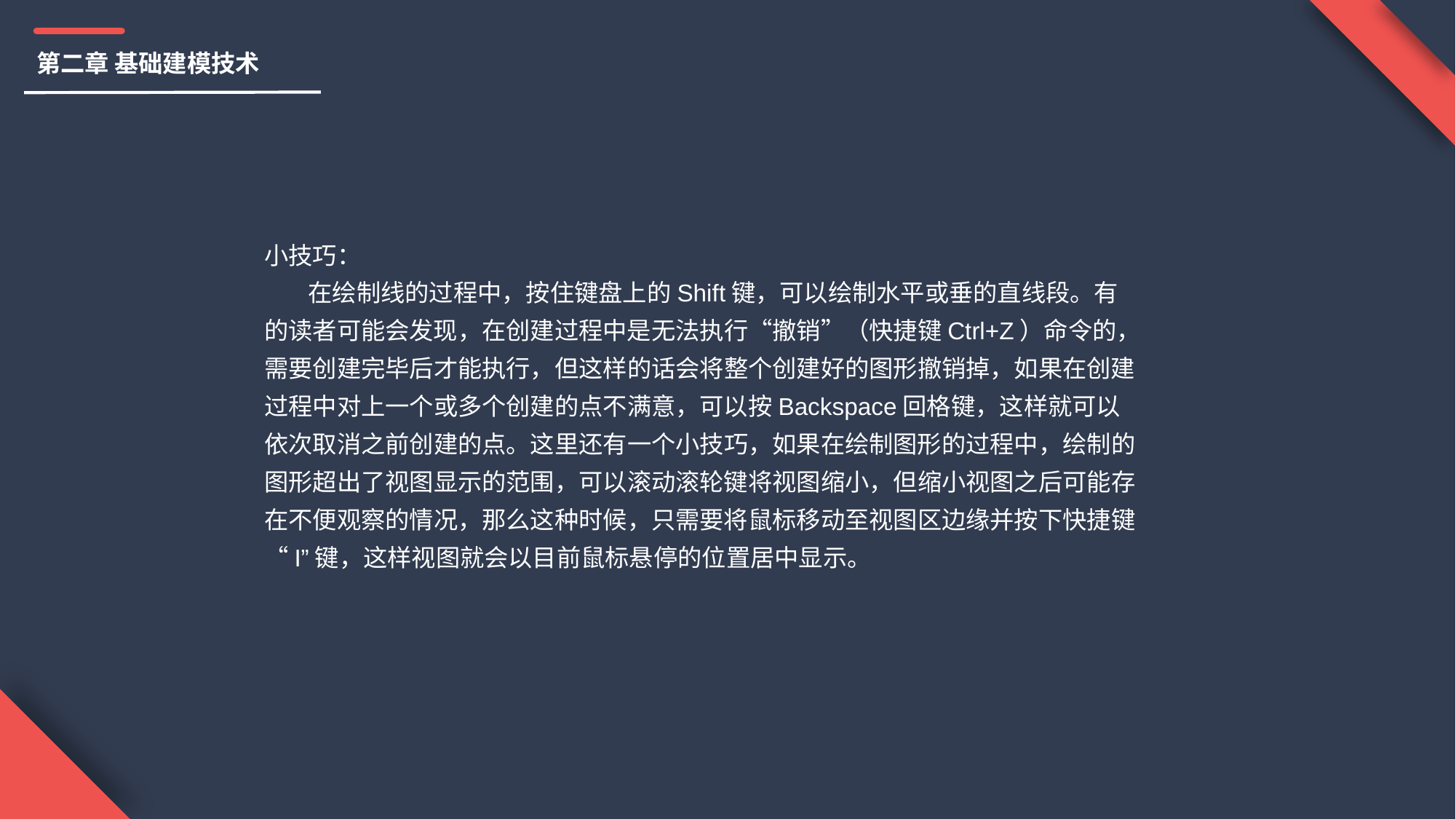

第二章 基础建模技术
小技巧：
       在绘制线的过程中，按住键盘上的Shift键，可以绘制水平或垂的直线段。有的读者可能会发现，在创建过程中是无法执行“撤销”（快捷键Ctrl+Z）命令的，需要创建完毕后才能执行，但这样的话会将整个创建好的图形撤销掉，如果在创建过程中对上一个或多个创建的点不满意，可以按Backspace回格键，这样就可以依次取消之前创建的点。这里还有一个小技巧，如果在绘制图形的过程中，绘制的图形超出了视图显示的范围，可以滚动滚轮键将视图缩小，但缩小视图之后可能存在不便观察的情况，那么这种时候，只需要将鼠标移动至视图区边缘并按下快捷键“I”键，这样视图就会以目前鼠标悬停的位置居中显示。